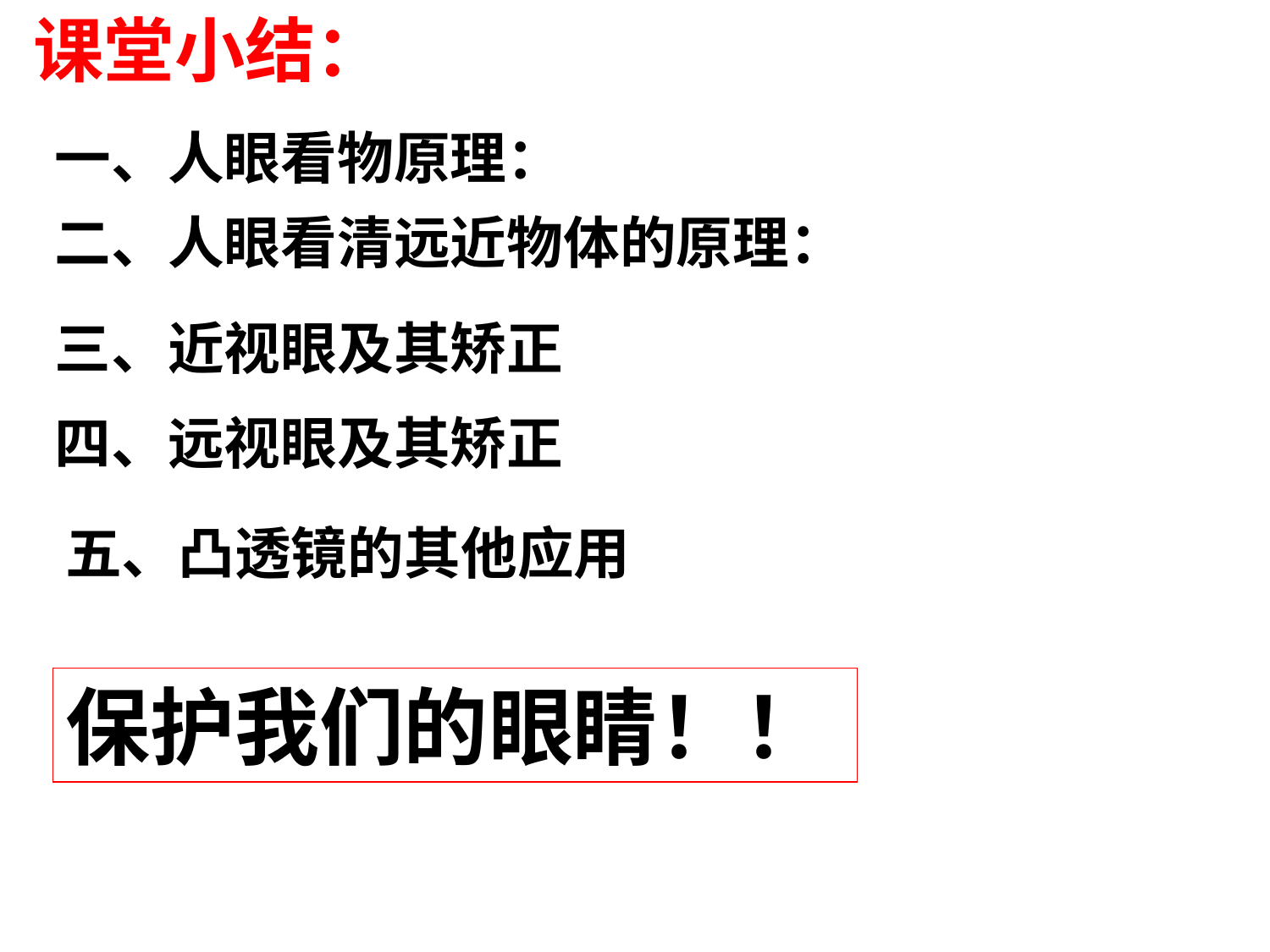

课堂小结：
一、人眼看物原理：
二、人眼看清远近物体的原理：
三、近视眼及其矫正
四、远视眼及其矫正
五、凸透镜的其他应用
保护我们的眼睛！！